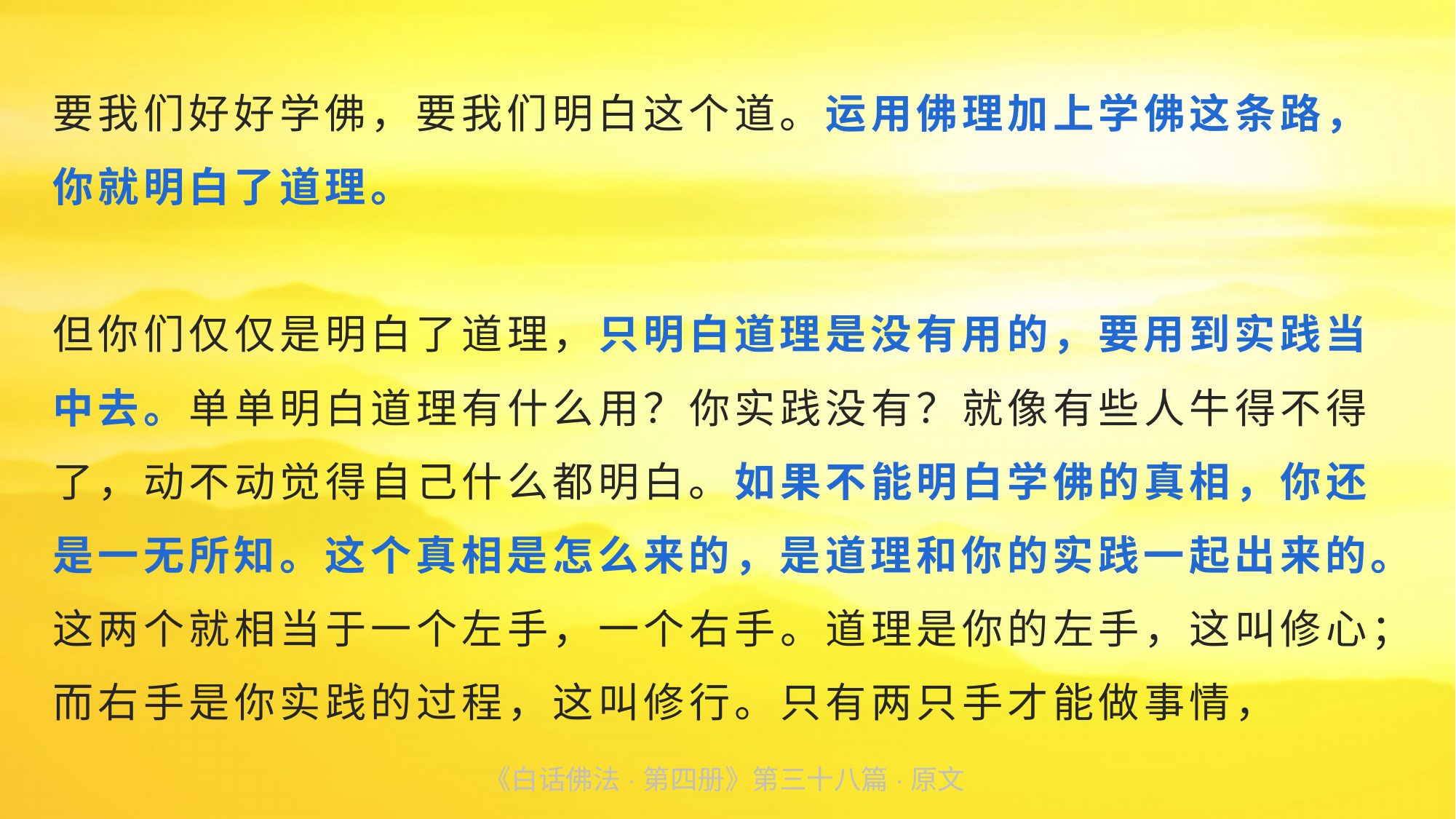

要我们好好学佛，要我们明白这个道。运用佛理加上学佛这条路，你就明白了道理。

但你们仅仅是明白了道理，只明白道理是没有用的，要用到实践当中去。单单明白道理有什么用？你实践没有？就像有些人牛得不得了，动不动觉得自己什么都明白。如果不能明白学佛的真相，你还是一无所知。这个真相是怎么来的，是道理和你的实践一起出来的。这两个就相当于一个左手，一个右手。道理是你的左手，这叫修心；而右手是你实践的过程，这叫修行。只有两只手才能做事情，
《白话佛法·第四册》第三十八篇·原文